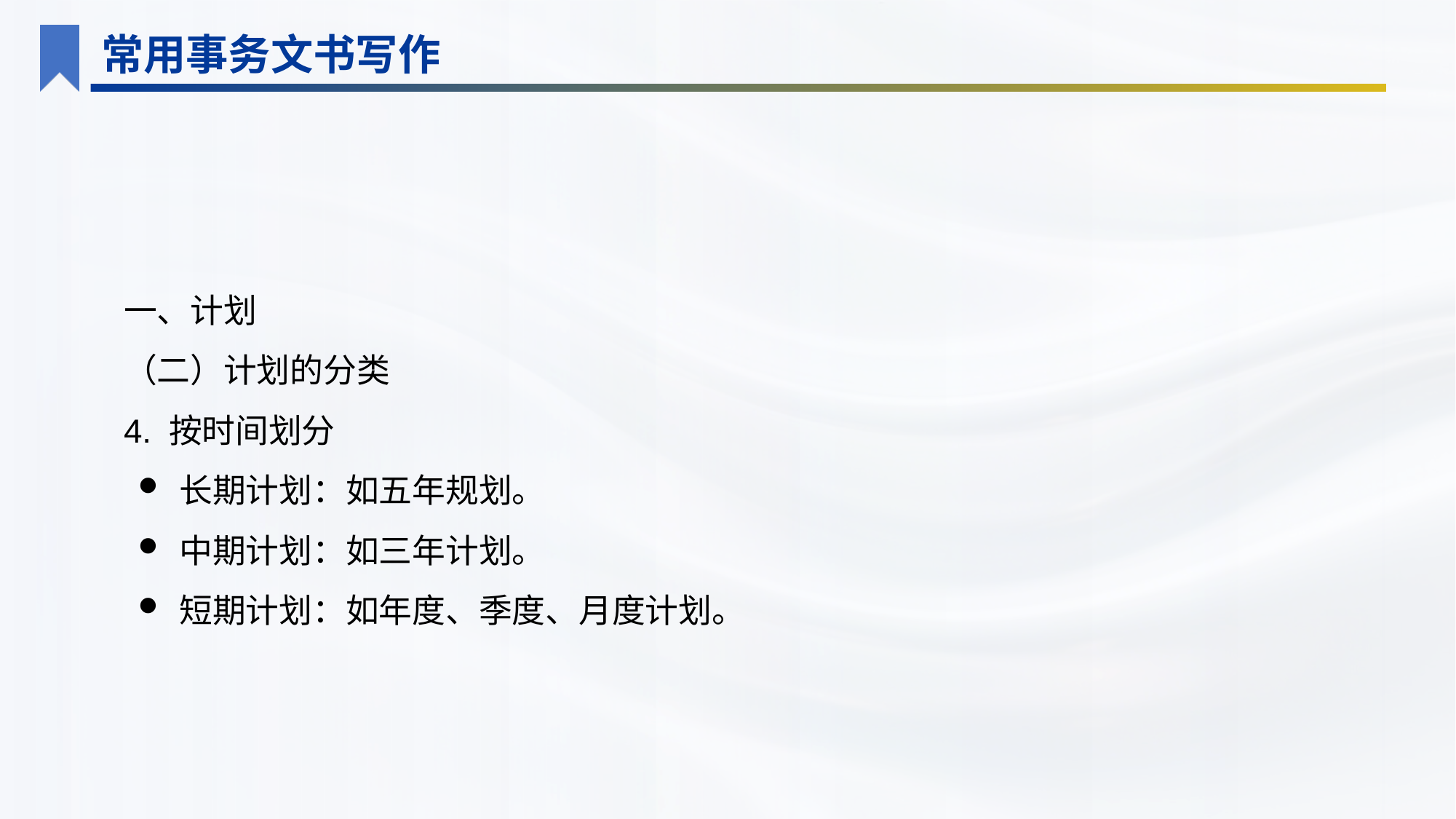

常用事务文书写作
一、计划
（二）计划的分类
4. 按时间划分
长期计划：如五年规划。
中期计划：如三年计划。
短期计划：如年度、季度、月度计划。